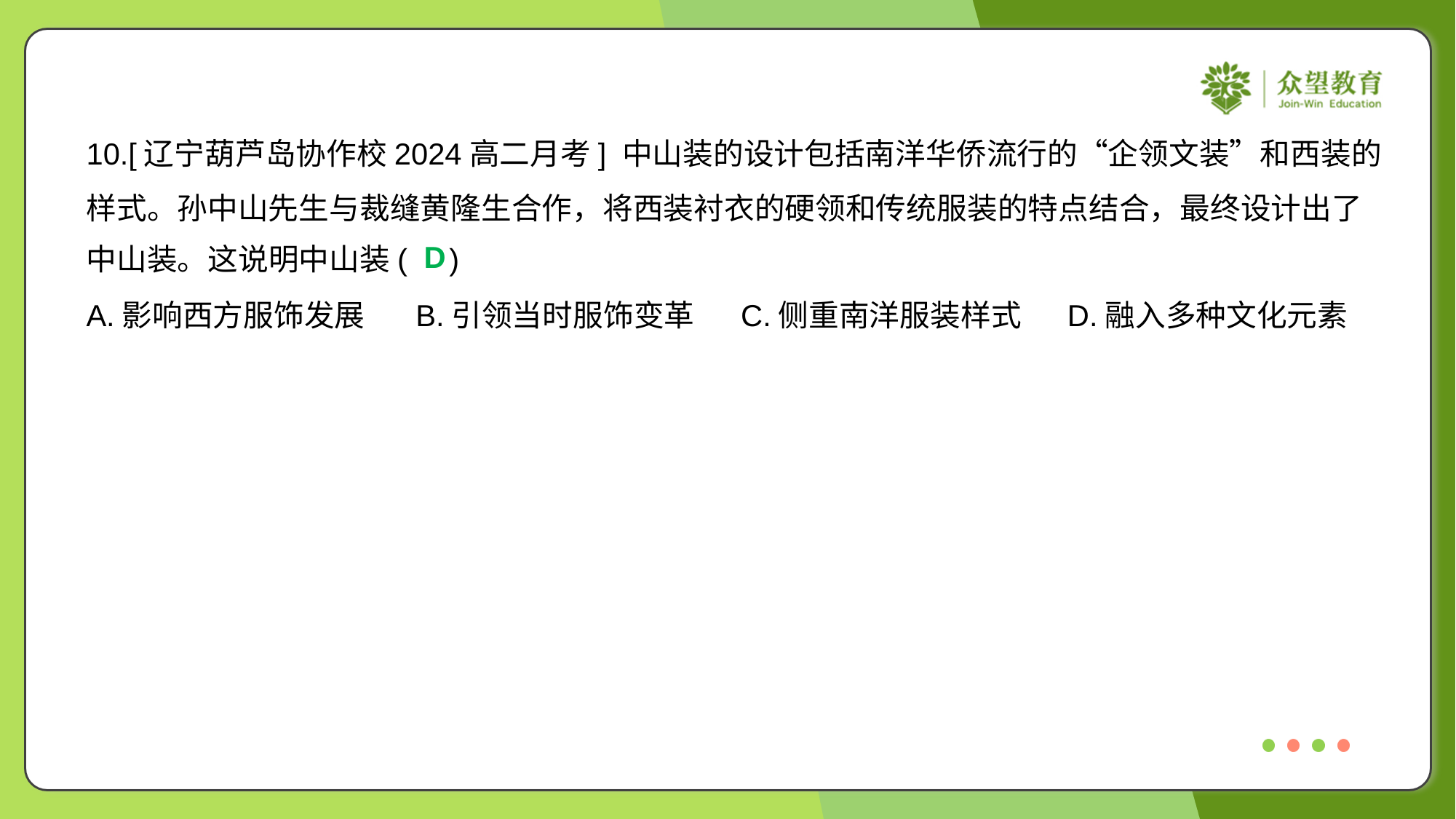

10.[辽宁葫芦岛协作校2024高二月考] 中山装的设计包括南洋华侨流行的“企领文装”和西装的
样式。孙中山先生与裁缝黄隆生合作，将西装衬衣的硬领和传统服装的特点结合，最终设计出了
中山装。这说明中山装(     )
D
A.影响西方服饰发展	B.引领当时服饰变革	C.侧重南洋服装样式	D.融入多种文化元素